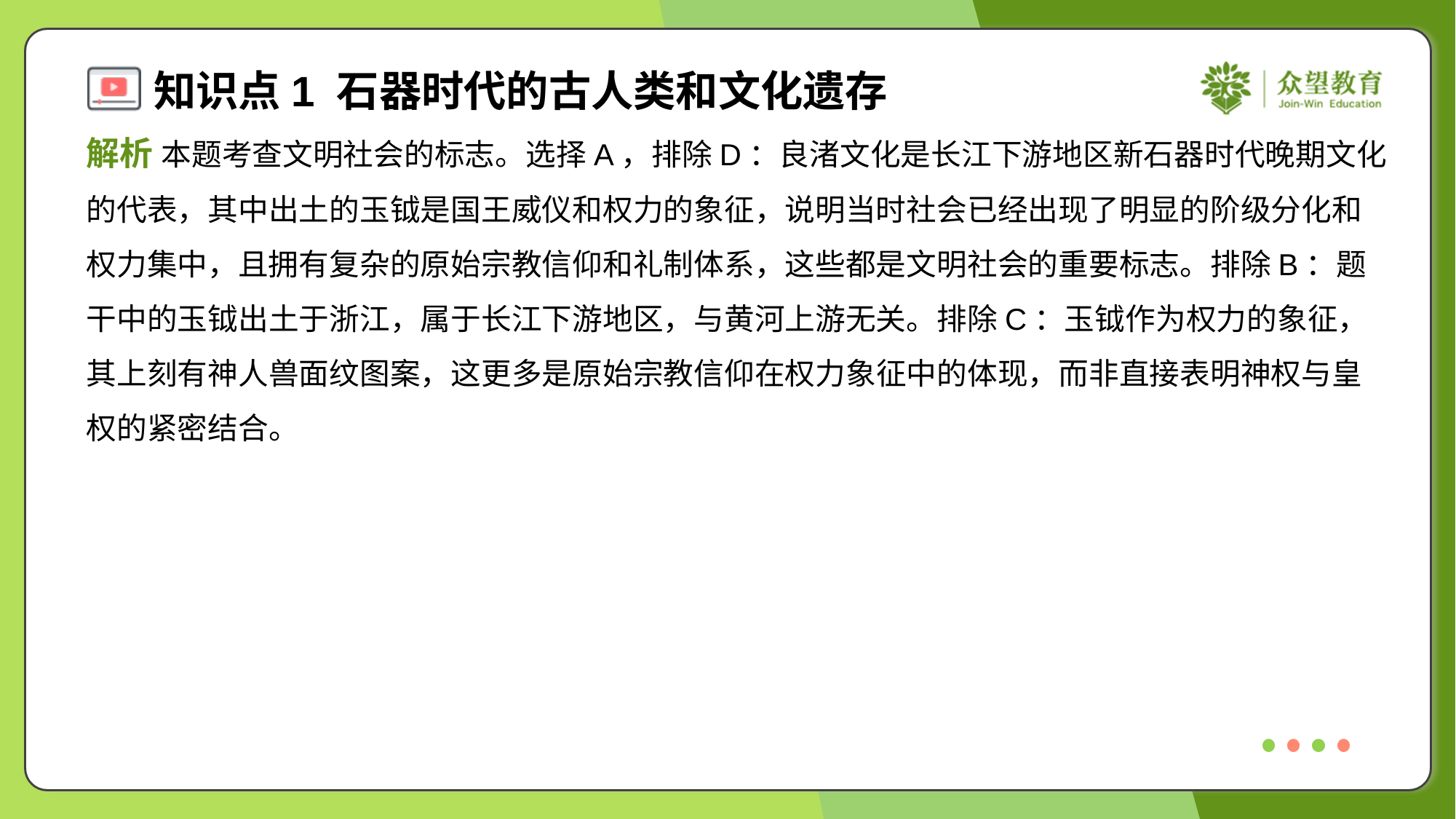

解析 本题考查文明社会的标志。选择A，排除D：良渚文化是长江下游地区新石器时代晚期文化
的代表，其中出土的玉钺是国王威仪和权力的象征，说明当时社会已经出现了明显的阶级分化和
权力集中，且拥有复杂的原始宗教信仰和礼制体系，这些都是文明社会的重要标志。排除B：题
干中的玉钺出土于浙江，属于长江下游地区，与黄河上游无关。排除C：玉钺作为权力的象征，
其上刻有神人兽面纹图案，这更多是原始宗教信仰在权力象征中的体现，而非直接表明神权与皇
权的紧密结合。